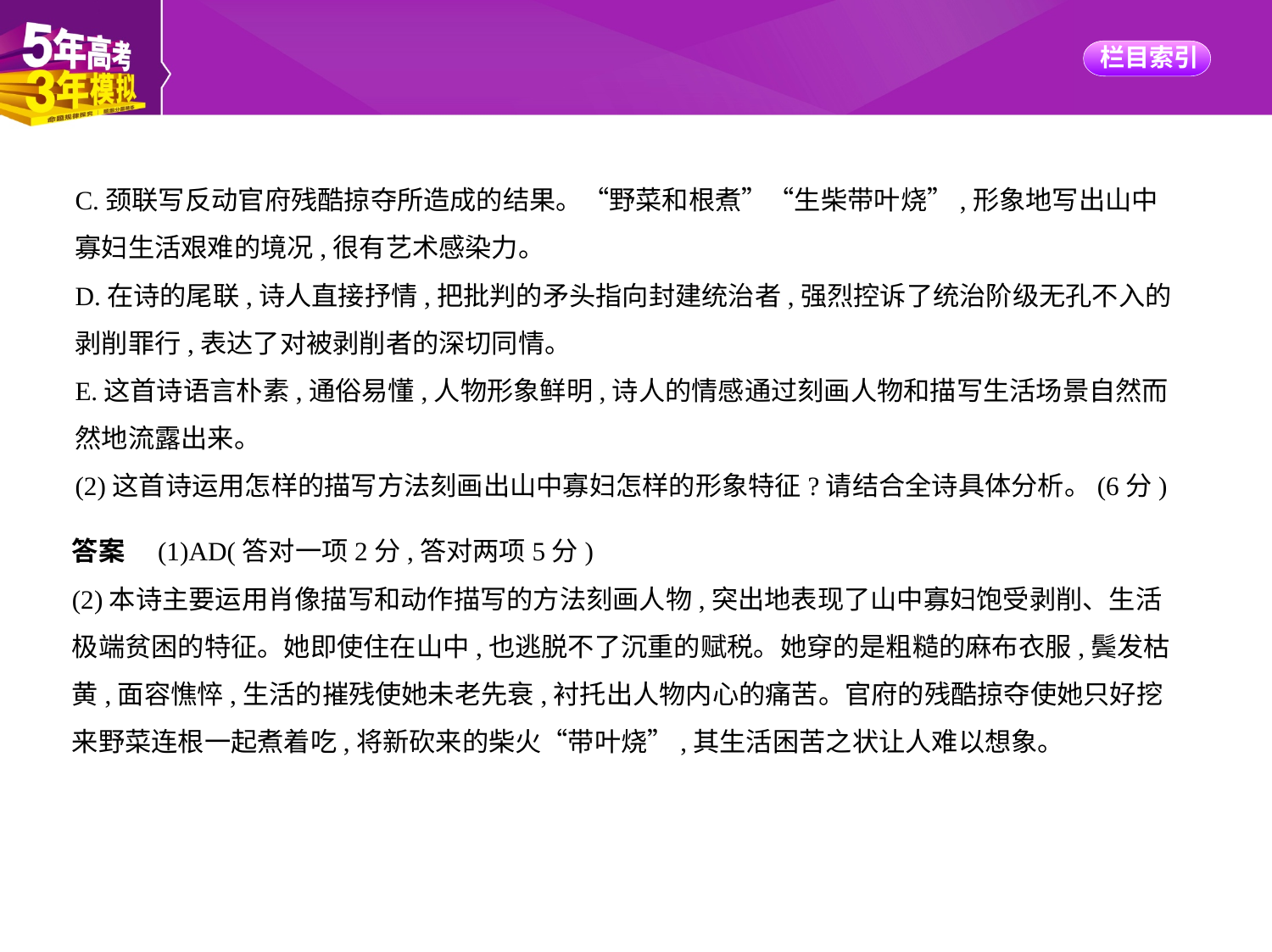

C.颈联写反动官府残酷掠夺所造成的结果。“野菜和根煮”“生柴带叶烧”,形象地写出山中
寡妇生活艰难的境况,很有艺术感染力。
D.在诗的尾联,诗人直接抒情,把批判的矛头指向封建统治者,强烈控诉了统治阶级无孔不入的
剥削罪行,表达了对被剥削者的深切同情。
E.这首诗语言朴素,通俗易懂,人物形象鲜明,诗人的情感通过刻画人物和描写生活场景自然而
然地流露出来。
(2)这首诗运用怎样的描写方法刻画出山中寡妇怎样的形象特征?请结合全诗具体分析。(6分)
答案　(1)AD(答对一项2分,答对两项5分)
(2)本诗主要运用肖像描写和动作描写的方法刻画人物,突出地表现了山中寡妇饱受剥削、生活
极端贫困的特征。她即使住在山中,也逃脱不了沉重的赋税。她穿的是粗糙的麻布衣服,鬓发枯
黄,面容憔悴,生活的摧残使她未老先衰,衬托出人物内心的痛苦。官府的残酷掠夺使她只好挖
来野菜连根一起煮着吃,将新砍来的柴火“带叶烧”,其生活困苦之状让人难以想象。